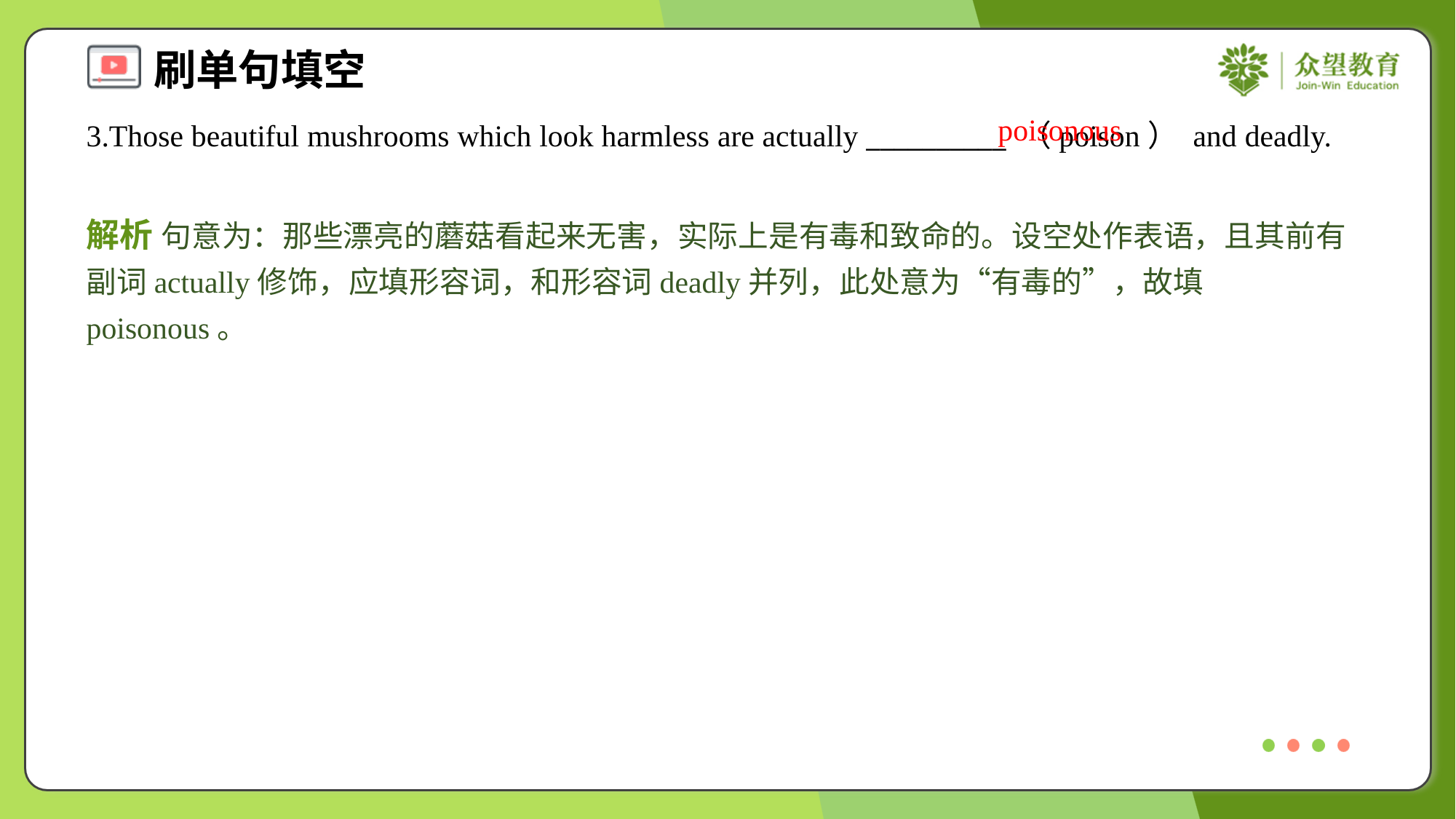

poisonous
3.Those beautiful mushrooms which look harmless are actually __________ （poison） and deadly.
解析 句意为：那些漂亮的蘑菇看起来无害，实际上是有毒和致命的。设空处作表语，且其前有副词actually修饰，应填形容词，和形容词deadly并列，此处意为“有毒的”，故填poisonous。